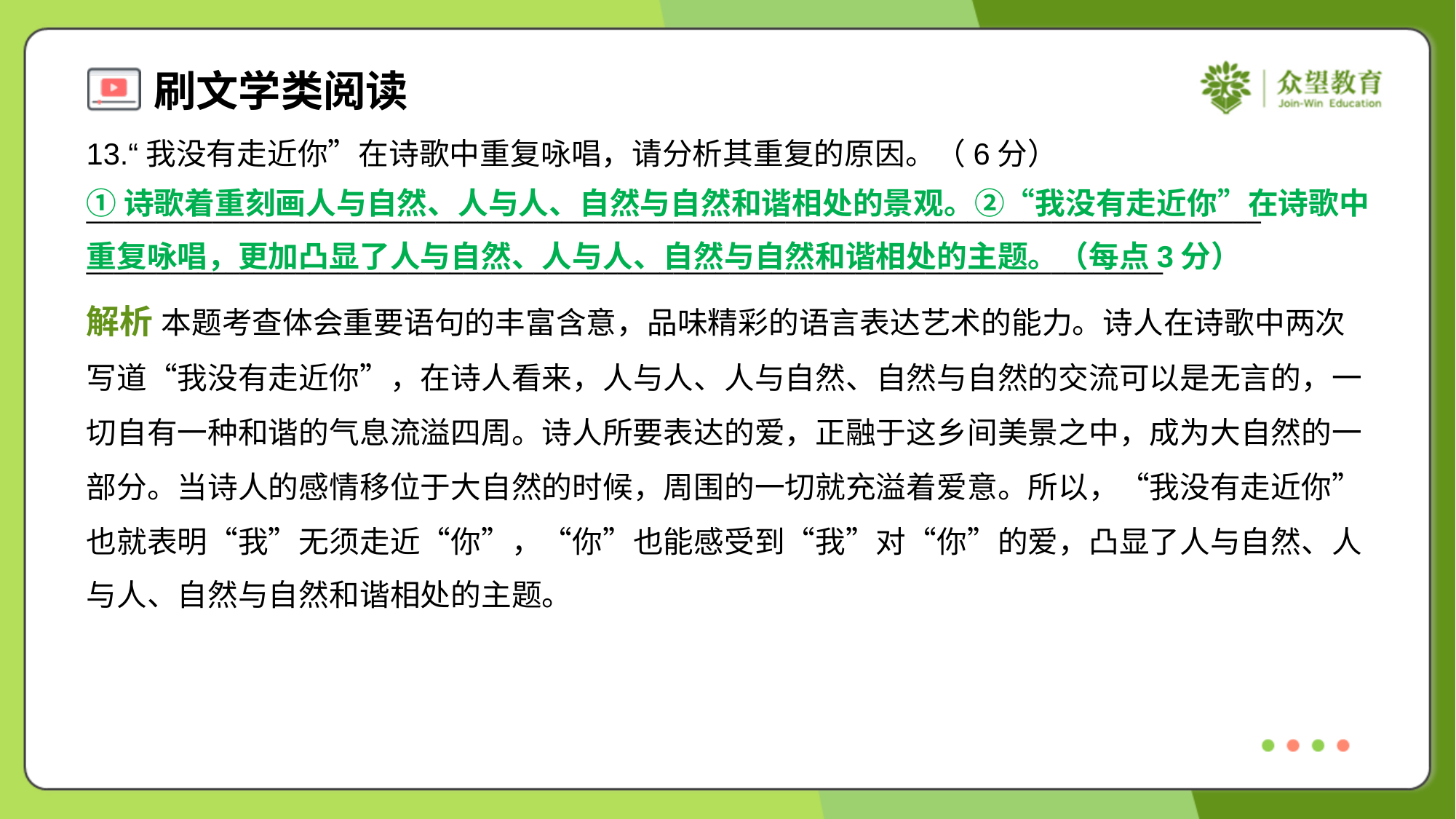

13.“我没有走近你”在诗歌中重复咏唱，请分析其重复的原因。（6分）
____________________________________________________________________________________
_____________________________________________________________________________
①诗歌着重刻画人与自然、人与人、自然与自然和谐相处的景观。②“我没有走近你”在诗歌中
重复咏唱，更加凸显了人与自然、人与人、自然与自然和谐相处的主题。（每点3分）
解析 本题考查体会重要语句的丰富含意，品味精彩的语言表达艺术的能力。诗人在诗歌中两次
写道“我没有走近你”，在诗人看来，人与人、人与自然、自然与自然的交流可以是无言的，一
切自有一种和谐的气息流溢四周。诗人所要表达的爱，正融于这乡间美景之中，成为大自然的一
部分。当诗人的感情移位于大自然的时候，周围的一切就充溢着爱意。所以，“我没有走近你”
也就表明“我”无须走近“你”，“你”也能感受到“我”对“你”的爱，凸显了人与自然、人
与人、自然与自然和谐相处的主题。